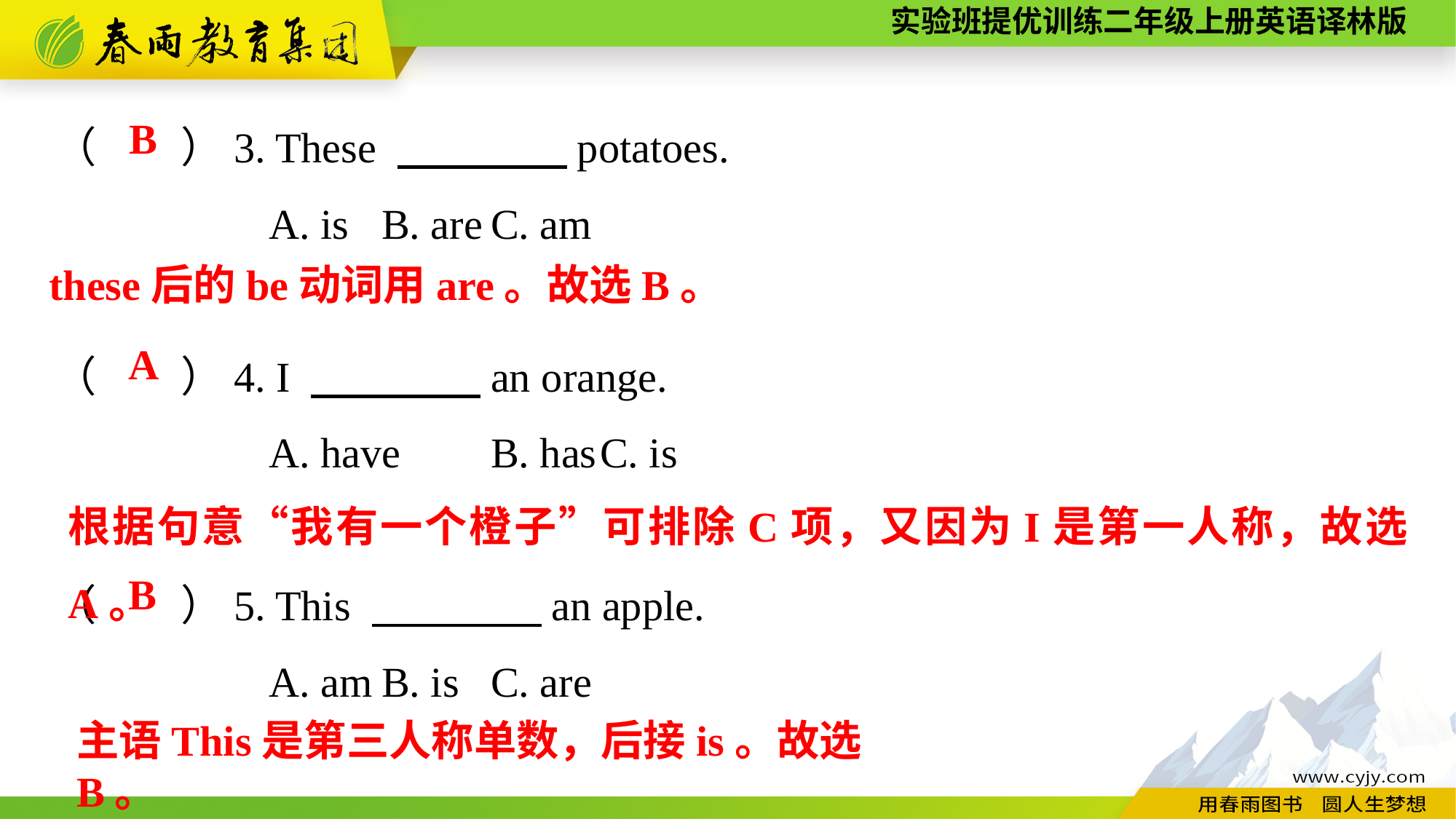

（　　）3. These 　　　　potatoes.
A. is	B. are	C. am

（　　）4. I 　　　　an orange.
A. have	B. has	C. is

（　　）5. This 　　　　an apple.
A. am	B. is	C. are
B
these后的be动词用are。故选B。
A
根据句意“我有一个橙子”可排除C项，又因为I是第一人称，故选A。
B
主语This是第三人称单数，后接is。故选B。